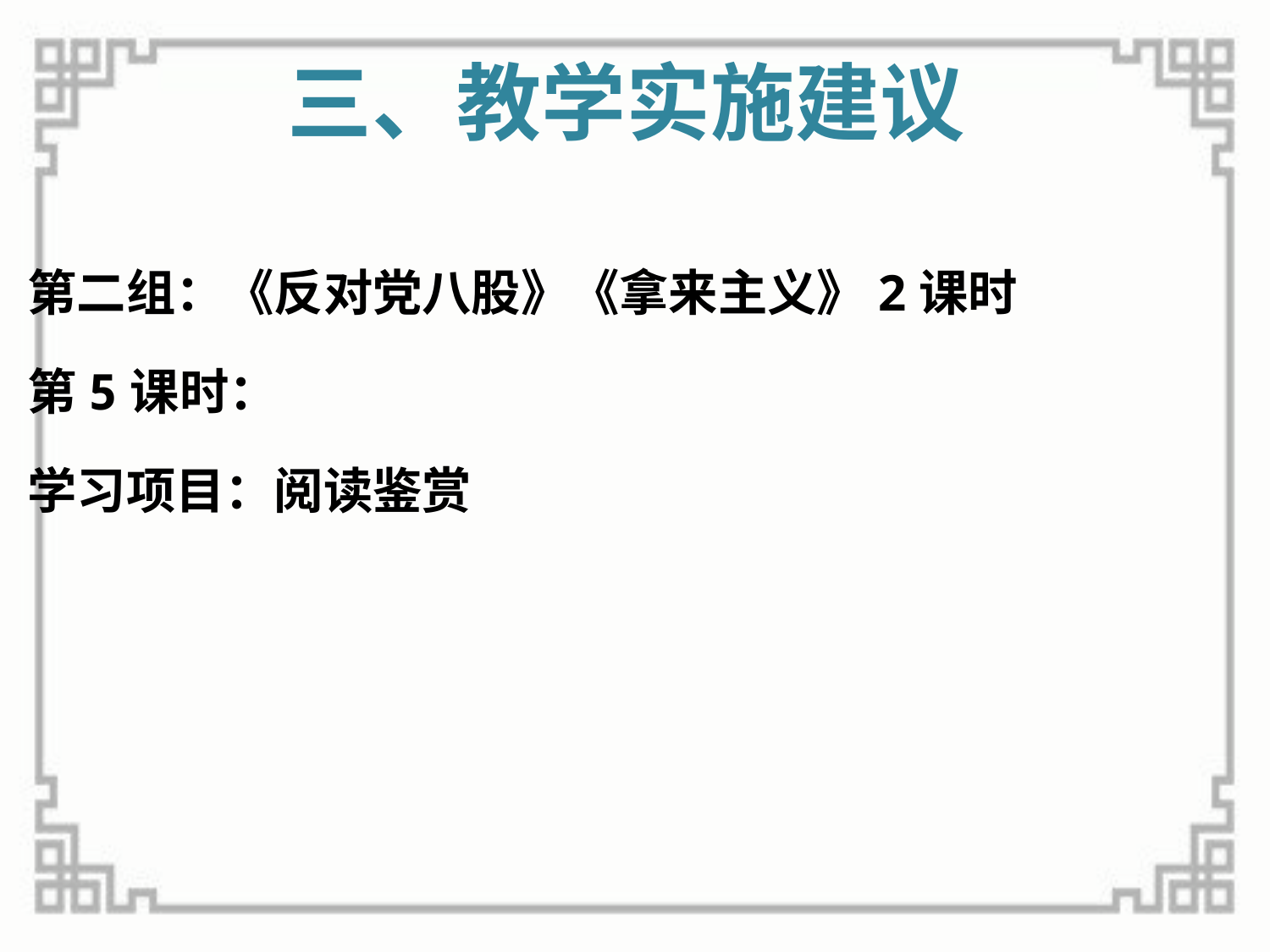

# 三、教学实施建议
第二组：《反对党八股》《拿来主义》2课时
第5课时：
学习项目：阅读鉴赏